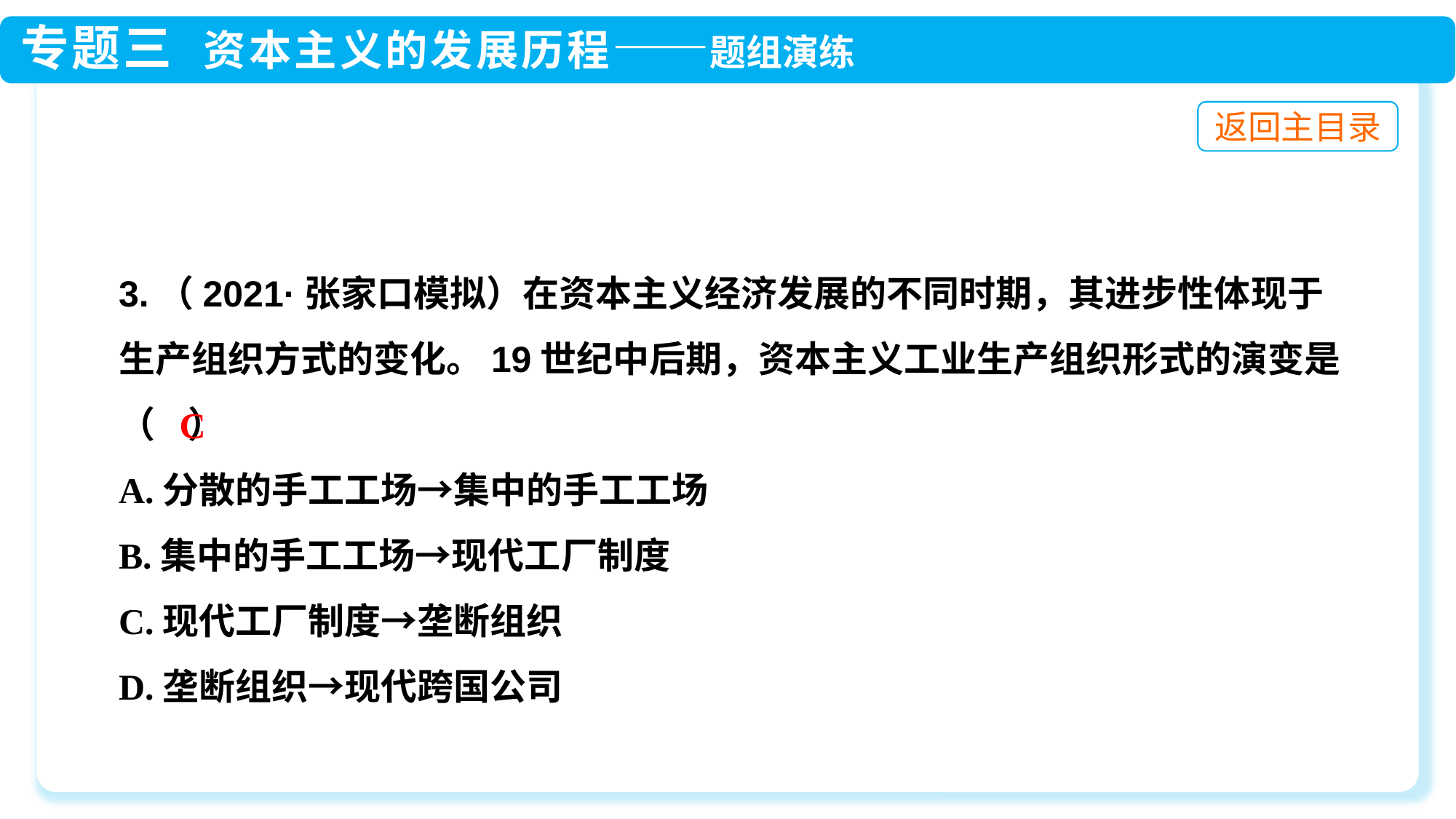

3.（2021·张家口模拟）在资本主义经济发展的不同时期，其进步性体现于生产组织方式的变化。19世纪中后期，资本主义工业生产组织形式的演变是（    ）
A.分散的手工工场→集中的手工工场
B.集中的手工工场→现代工厂制度
C.现代工厂制度→垄断组织
D.垄断组织→现代跨国公司
C